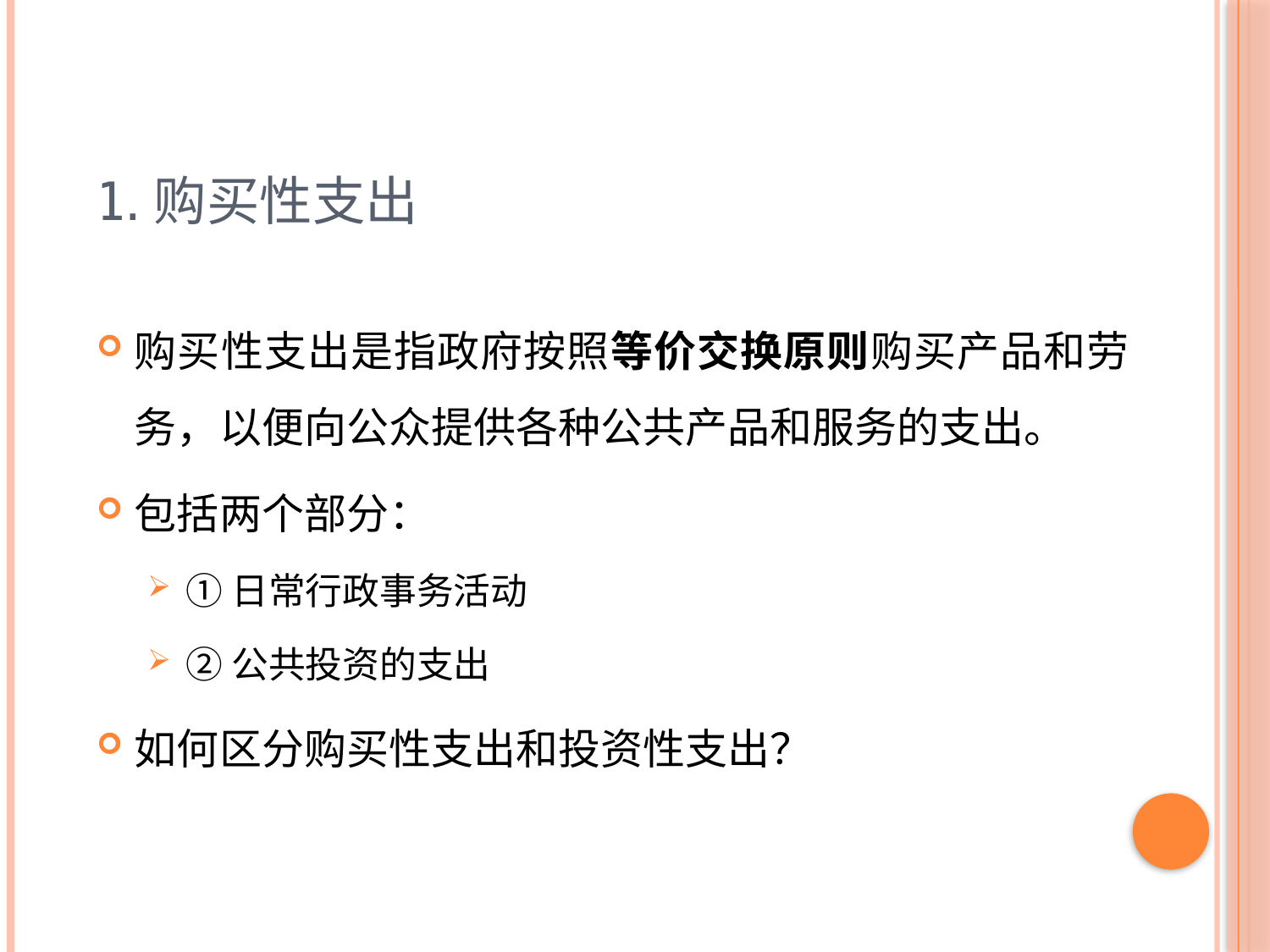

# 1.购买性支出
购买性支出是指政府按照等价交换原则购买产品和劳务，以便向公众提供各种公共产品和服务的支出。
包括两个部分：
①日常行政事务活动
②公共投资的支出
如何区分购买性支出和投资性支出？